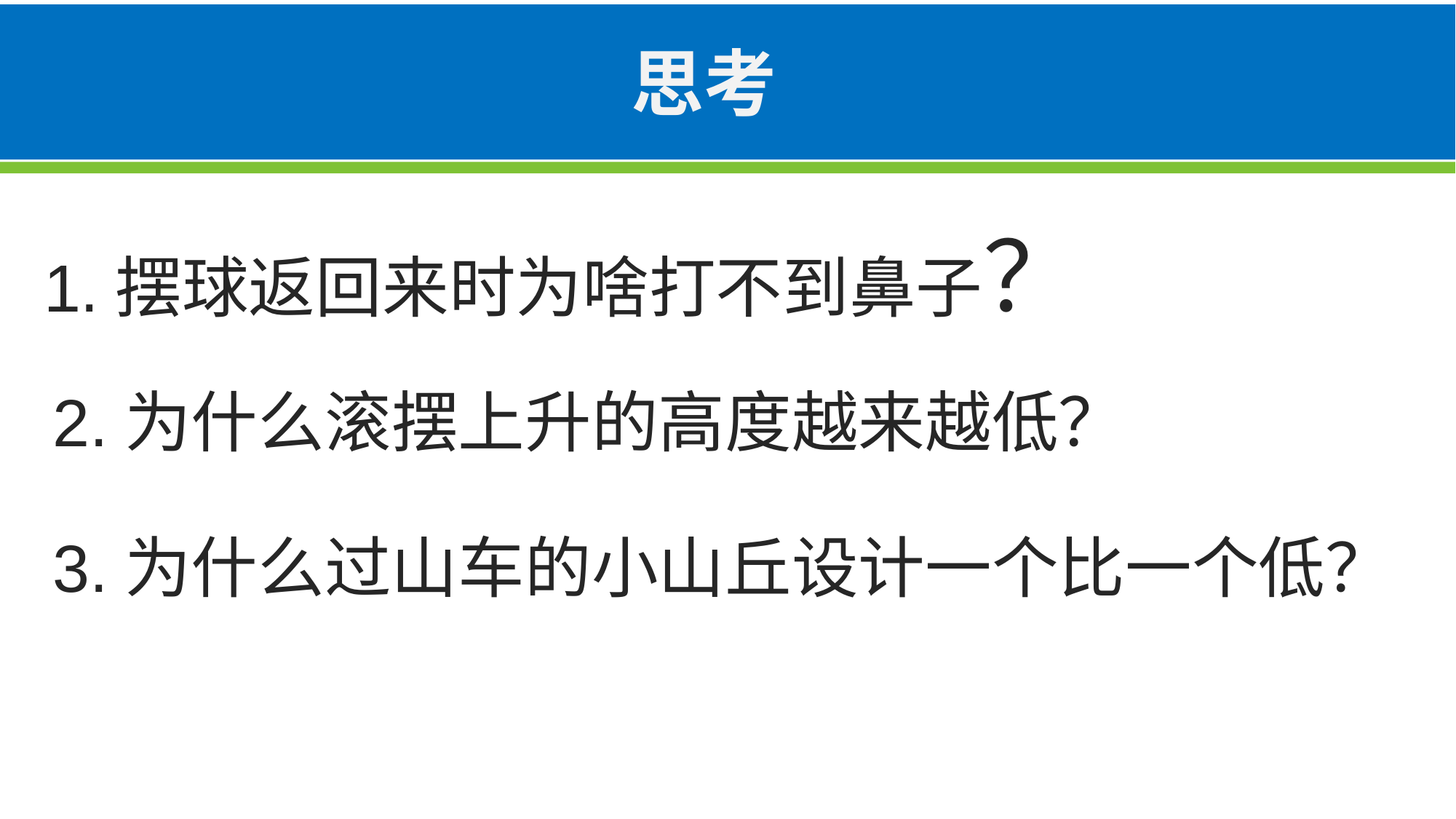

思考

1.摆球返回来时为啥打不到鼻子？
2.为什么滚摆上升的高度越来越低？
3.为什么过山车的小山丘设计一个比一个低？